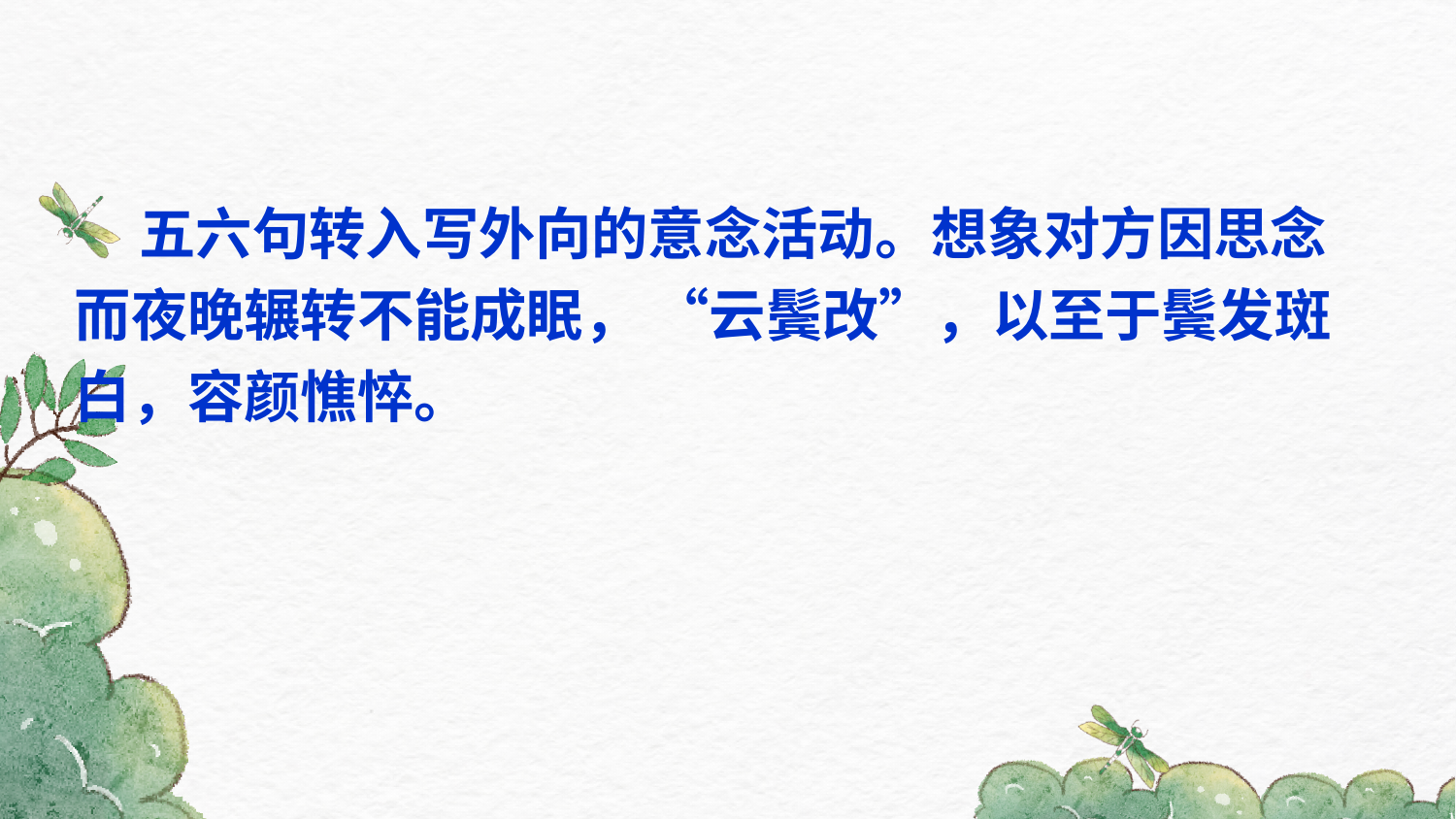

#
    五六句转入写外向的意念活动。想象对方因思念而夜晚辗转不能成眠， “云鬓改”，以至于鬓发斑白，容颜憔悴。